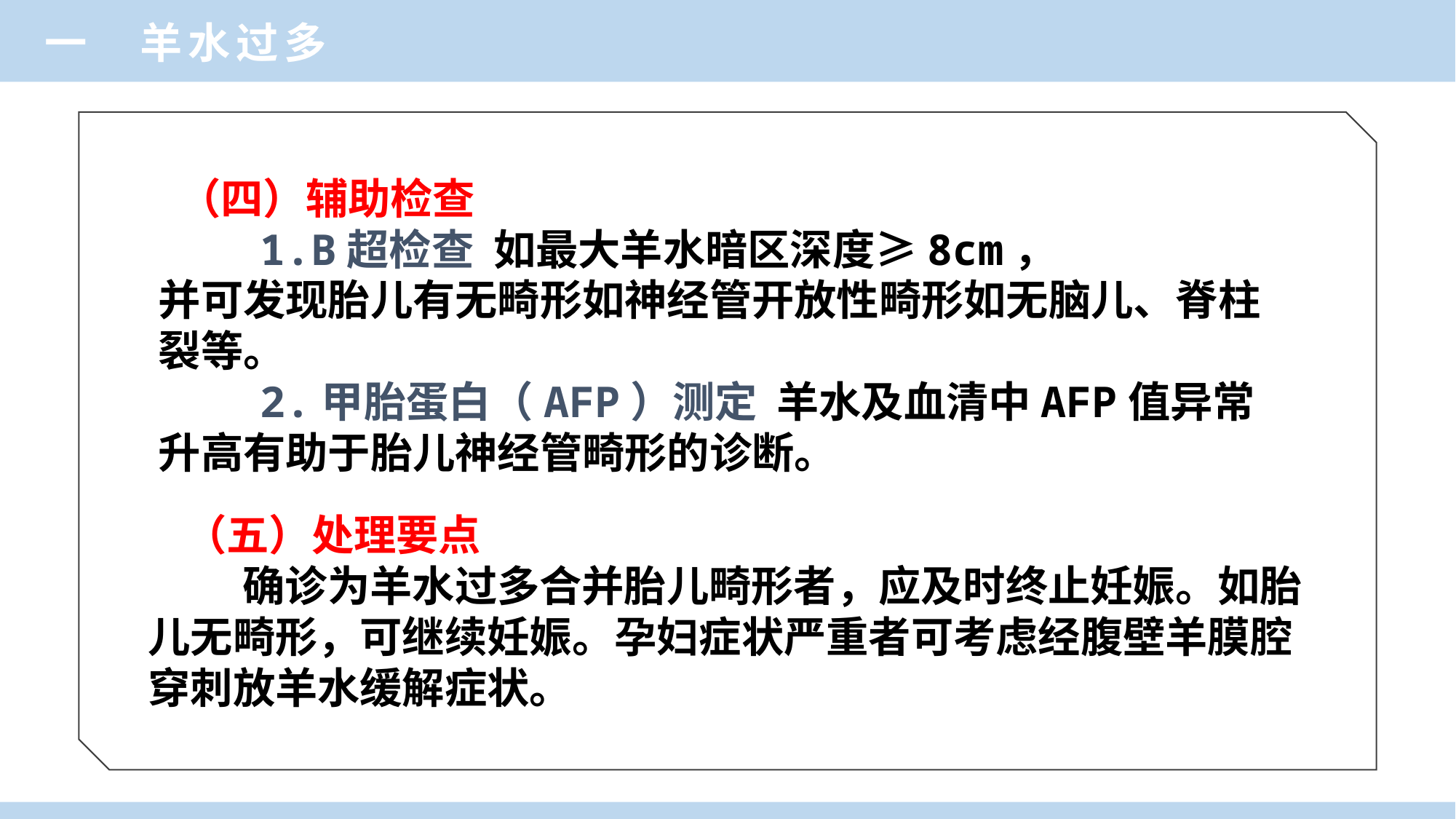

一   羊水过多

 （四）辅助检查
    1.B超检查  如最大羊水暗区深度≥8cm，
并可发现胎儿有无畸形如神经管开放性畸形如无脑儿、脊柱裂等。
    2.甲胎蛋白（AFP）测定  羊水及血清中AFP值异常升高有助于胎儿神经管畸形的诊断。
（五）处理要点
     确诊为羊水过多合并胎儿畸形者，应及时终止妊娠。如胎儿无畸形，可继续妊娠。孕妇症状严重者可考虑经腹壁羊膜腔穿刺放羊水缓解症状。